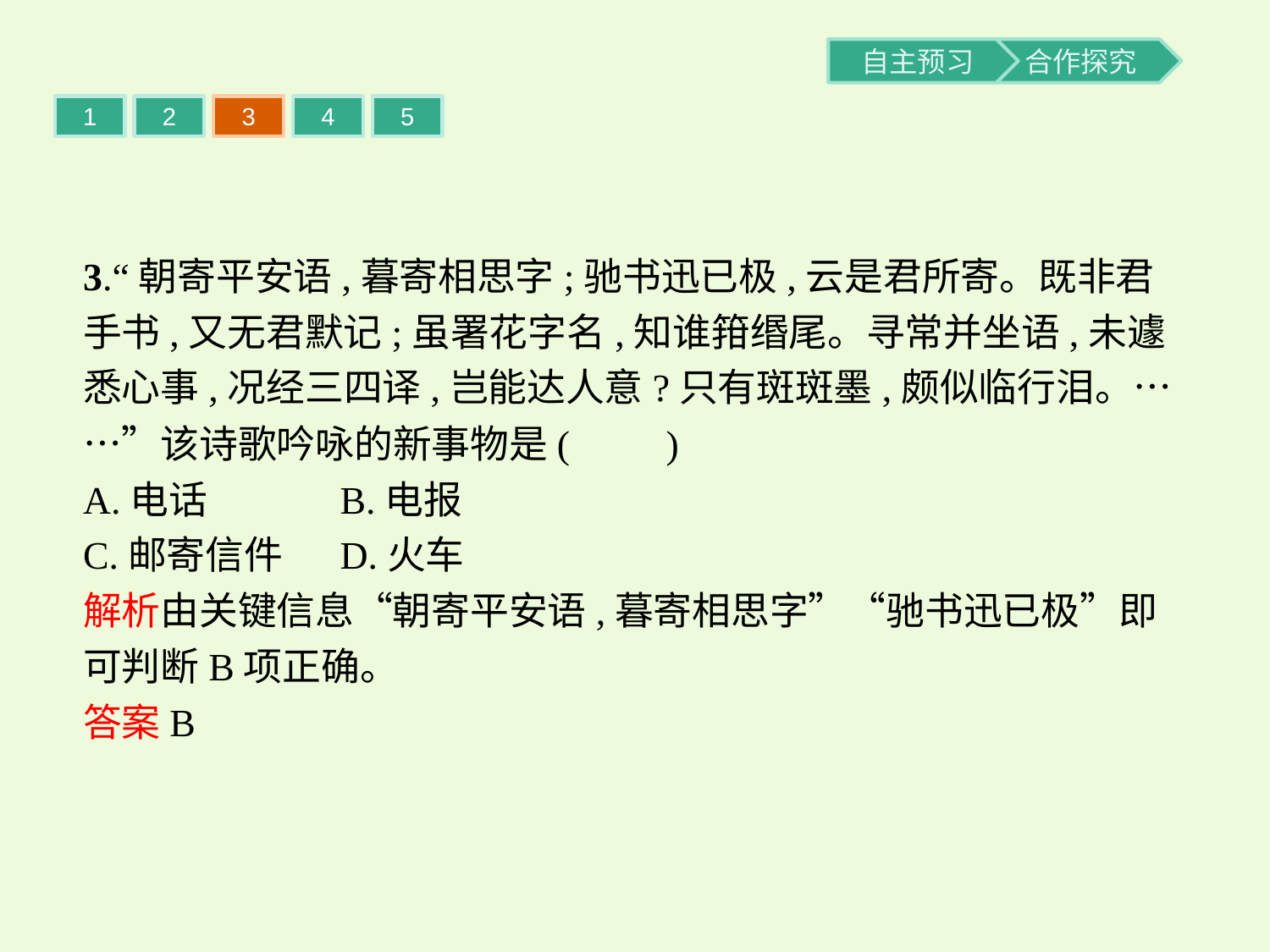

1
2
3
4
5
3.“朝寄平安语,暮寄相思字;驰书迅已极,云是君所寄。既非君手书,又无君默记;虽署花字名,知谁箝缗尾。寻常并坐语,未遽悉心事,况经三四译,岂能达人意?只有斑斑墨,颇似临行泪。……”该诗歌吟咏的新事物是(　　)
A.电话		B.电报
C.邮寄信件	D.火车
解析由关键信息“朝寄平安语,暮寄相思字”“驰书迅已极”即可判断B项正确。
答案B